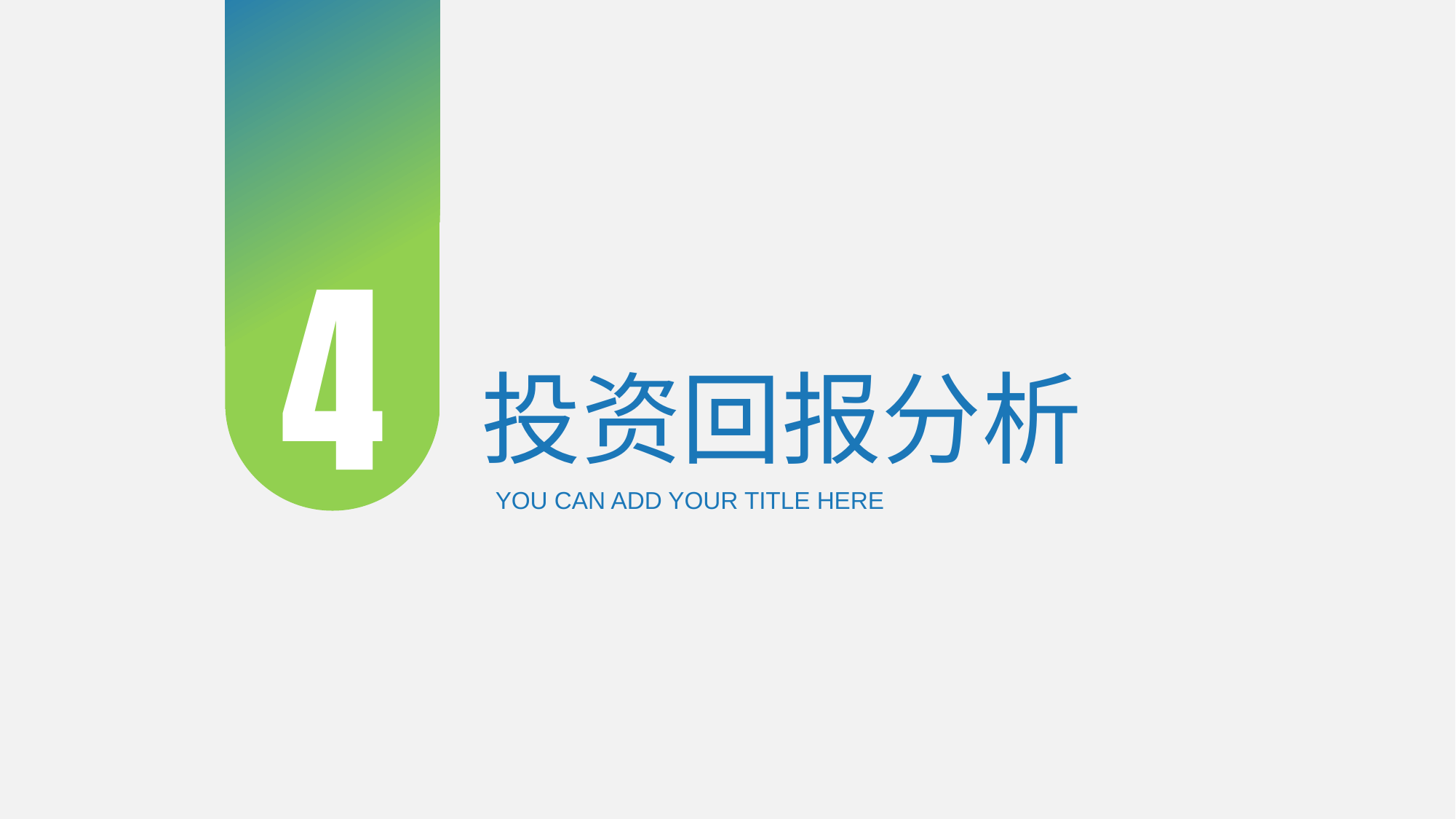

4
投资回报分析
YOU CAN ADD YOUR TITLE HERE